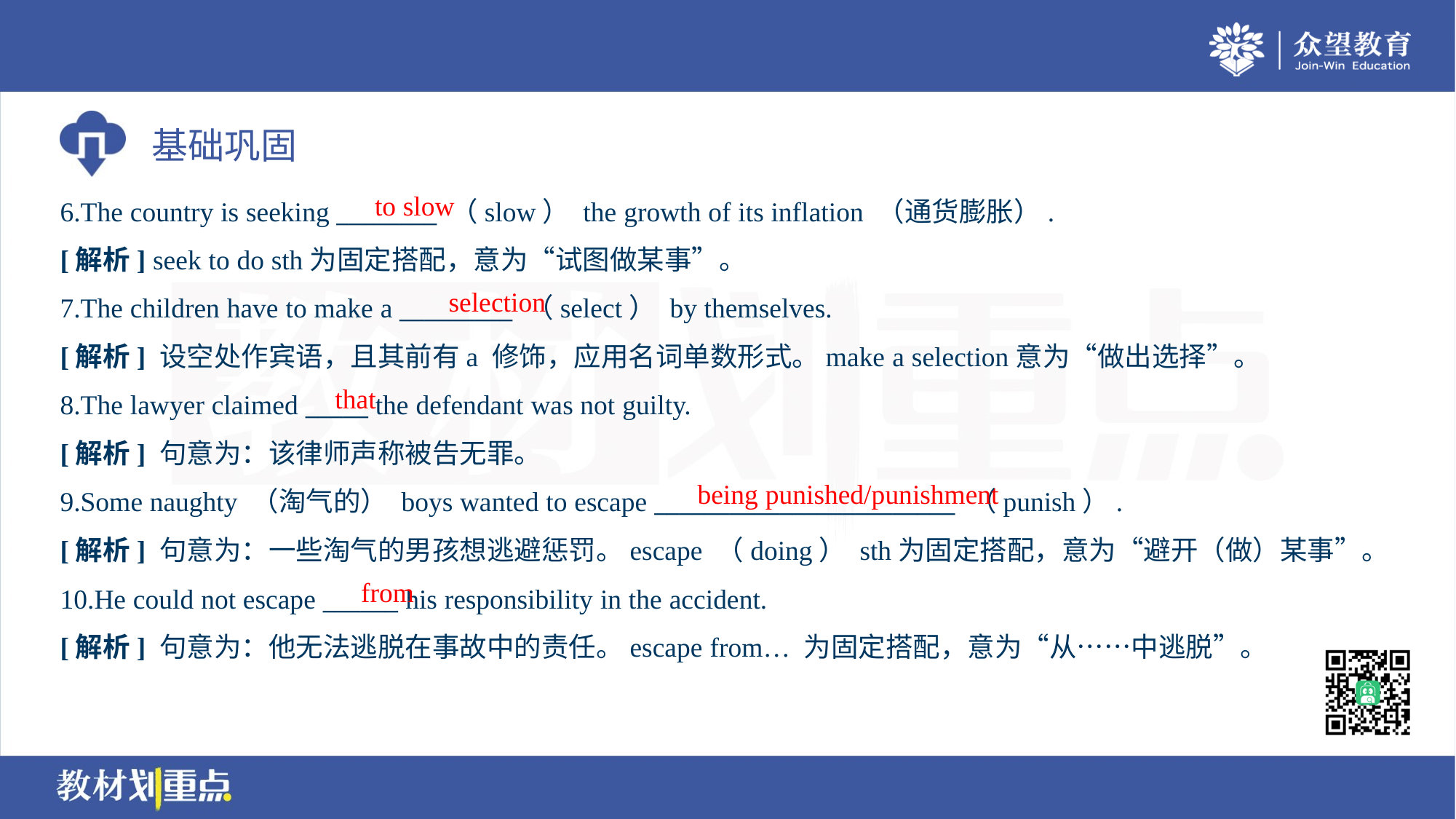

to slow
6.The country is seeking ________ （slow） the growth of its inflation （通货膨胀）.
[解析] seek to do sth为固定搭配，意为“试图做某事”。
selection
7.The children have to make a _________ （select） by themselves.
[解析] 设空处作宾语，且其前有a 修饰，应用名词单数形式。make a selection意为“做出选择”。
that
8.The lawyer claimed _____ the defendant was not guilty.
[解析] 句意为：该律师声称被告无罪。
being punished/punishment
9.Some naughty （淘气的） boys wanted to escape ________________________ （punish）.
[解析] 句意为：一些淘气的男孩想逃避惩罚。escape （doing） sth为固定搭配，意为“避开（做）某事”。
from
10.He could not escape ______ his responsibility in the accident.
[解析] 句意为：他无法逃脱在事故中的责任。escape from… 为固定搭配，意为“从……中逃脱”。